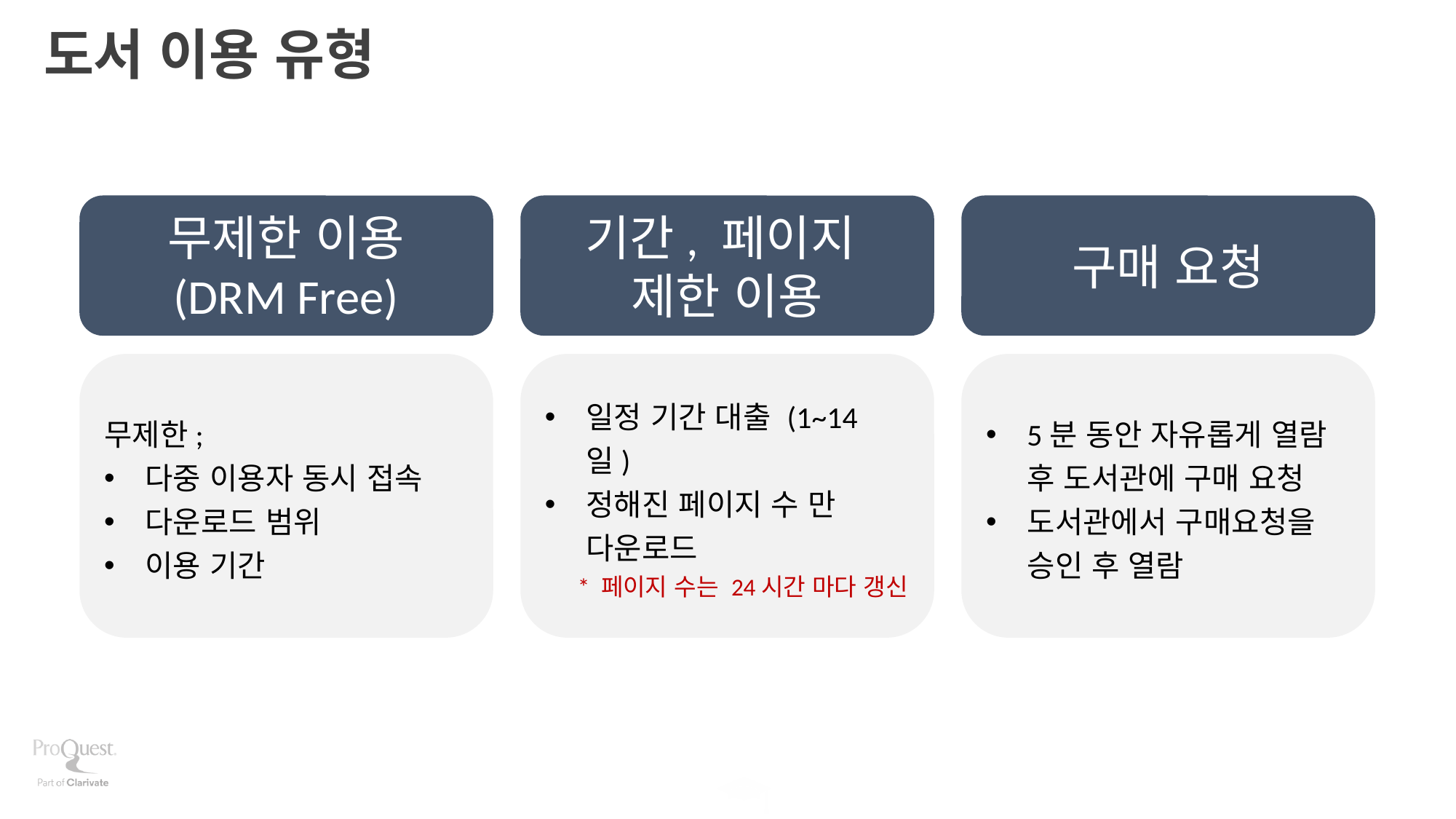

# 도서 이용 유형
무제한 이용
(DRM Free)
기간, 페이지
제한 이용
구매 요청
일정 기간 대출 (1~14일)
정해진 페이지 수 만 다운로드
      * 페이지 수는 24시간 마다 갱신
무제한;
다중 이용자 동시 접속
다운로드 범위
이용 기간
5분 동안 자유롭게 열람 후 도서관에 구매 요청
도서관에서 구매요청을 승인 후 열람
11